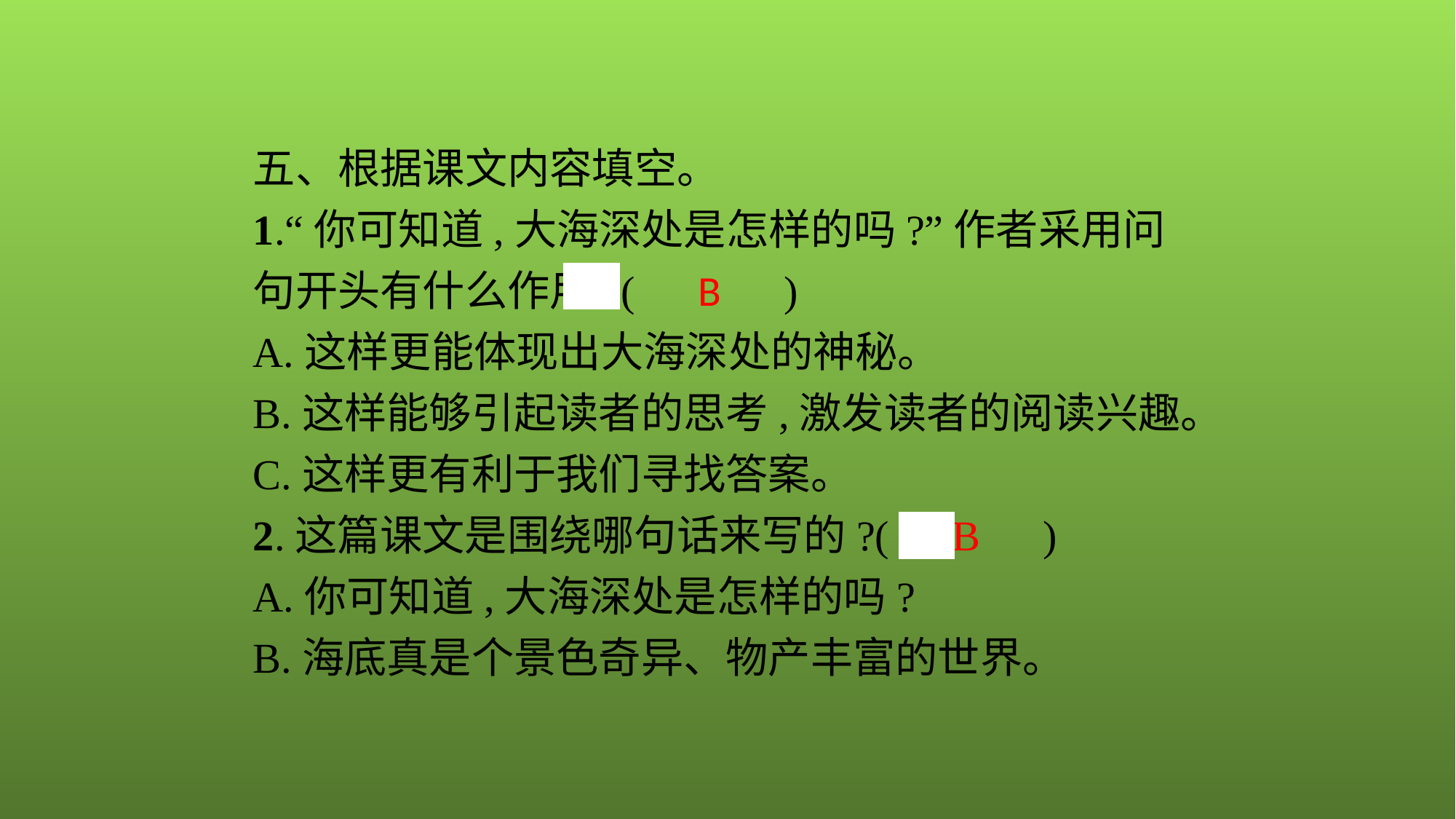

五、根据课文内容填空。
1.“你可知道,大海深处是怎样的吗?”作者采用问句开头有什么作用?(　B　)
A.这样更能体现出大海深处的神秘。
B.这样能够引起读者的思考,激发读者的阅读兴趣。
C.这样更有利于我们寻找答案。
2.这篇课文是围绕哪句话来写的?(　B　)
A.你可知道,大海深处是怎样的吗?
B.海底真是个景色奇异、物产丰富的世界。